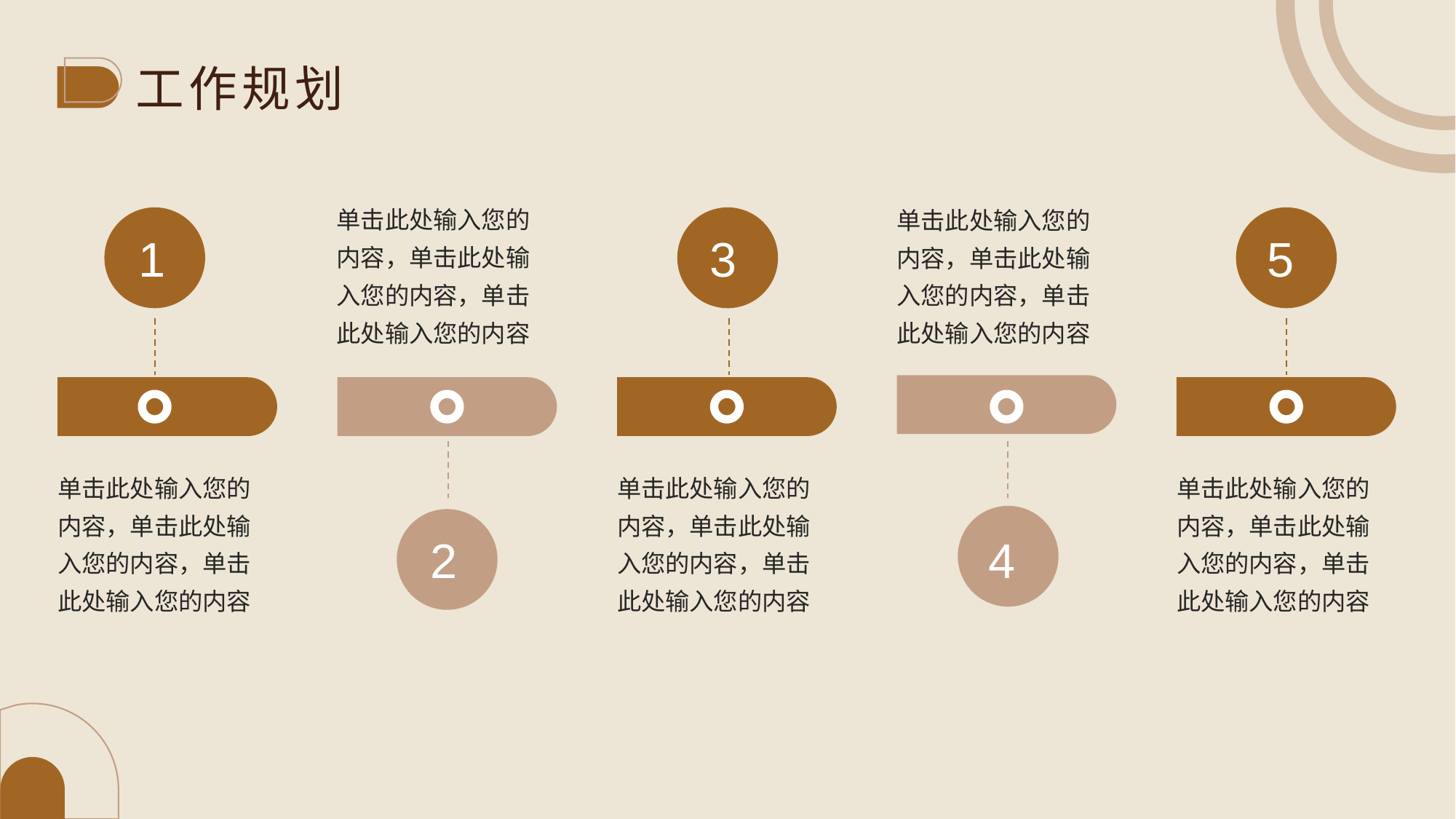

工作规划
单击此处输入您的内容，单击此处输入您的内容，单击此处输入您的内容
单击此处输入您的内容，单击此处输入您的内容，单击此处输入您的内容

1

3

5

4

2
单击此处输入您的内容，单击此处输入您的内容，单击此处输入您的内容
单击此处输入您的内容，单击此处输入您的内容，单击此处输入您的内容
单击此处输入您的内容，单击此处输入您的内容，单击此处输入您的内容